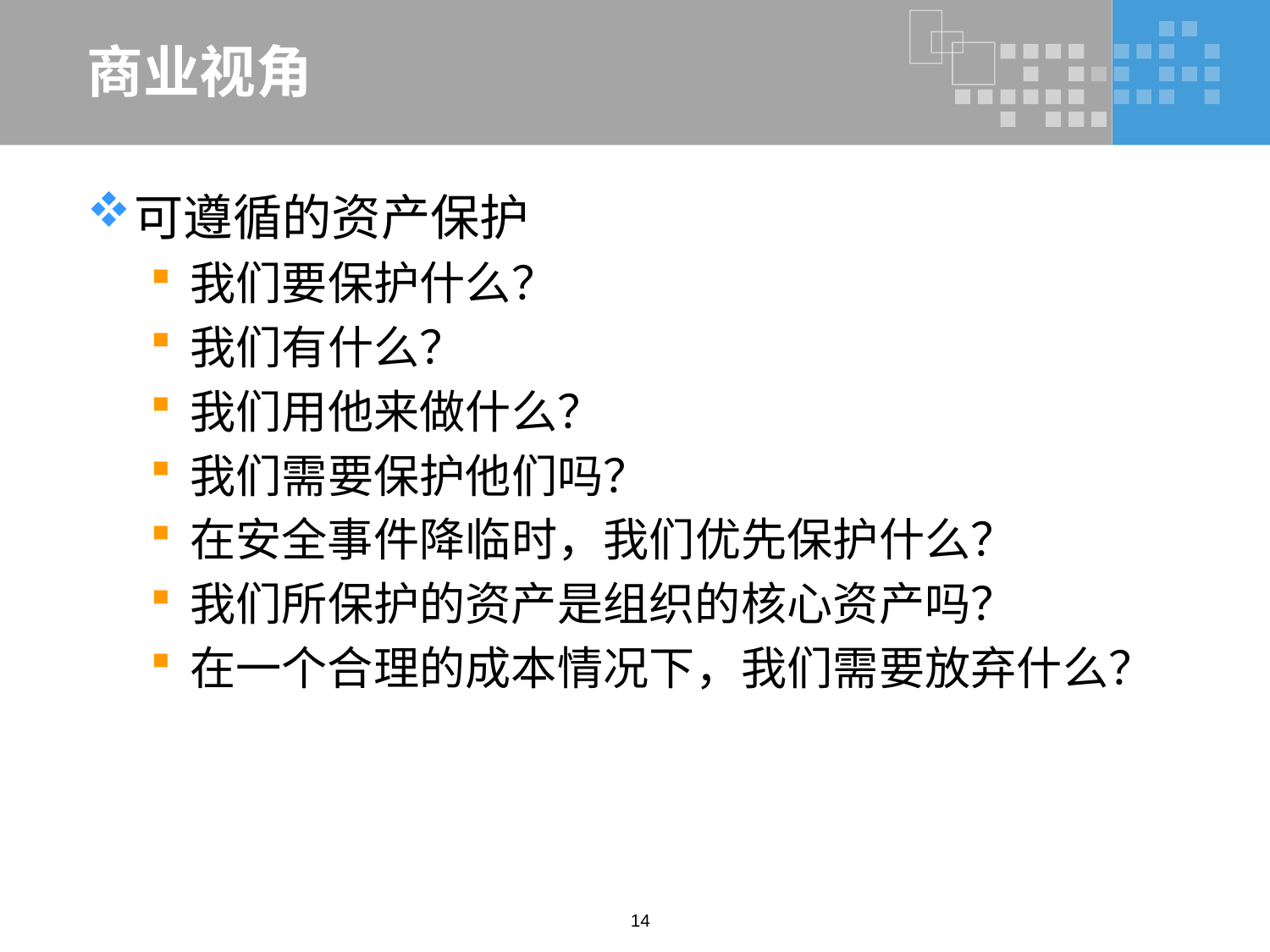

# 商业视角
可遵循的资产保护
我们要保护什么？
我们有什么？
我们用他来做什么？
我们需要保护他们吗？
在安全事件降临时，我们优先保护什么？
我们所保护的资产是组织的核心资产吗？
在一个合理的成本情况下，我们需要放弃什么？

14